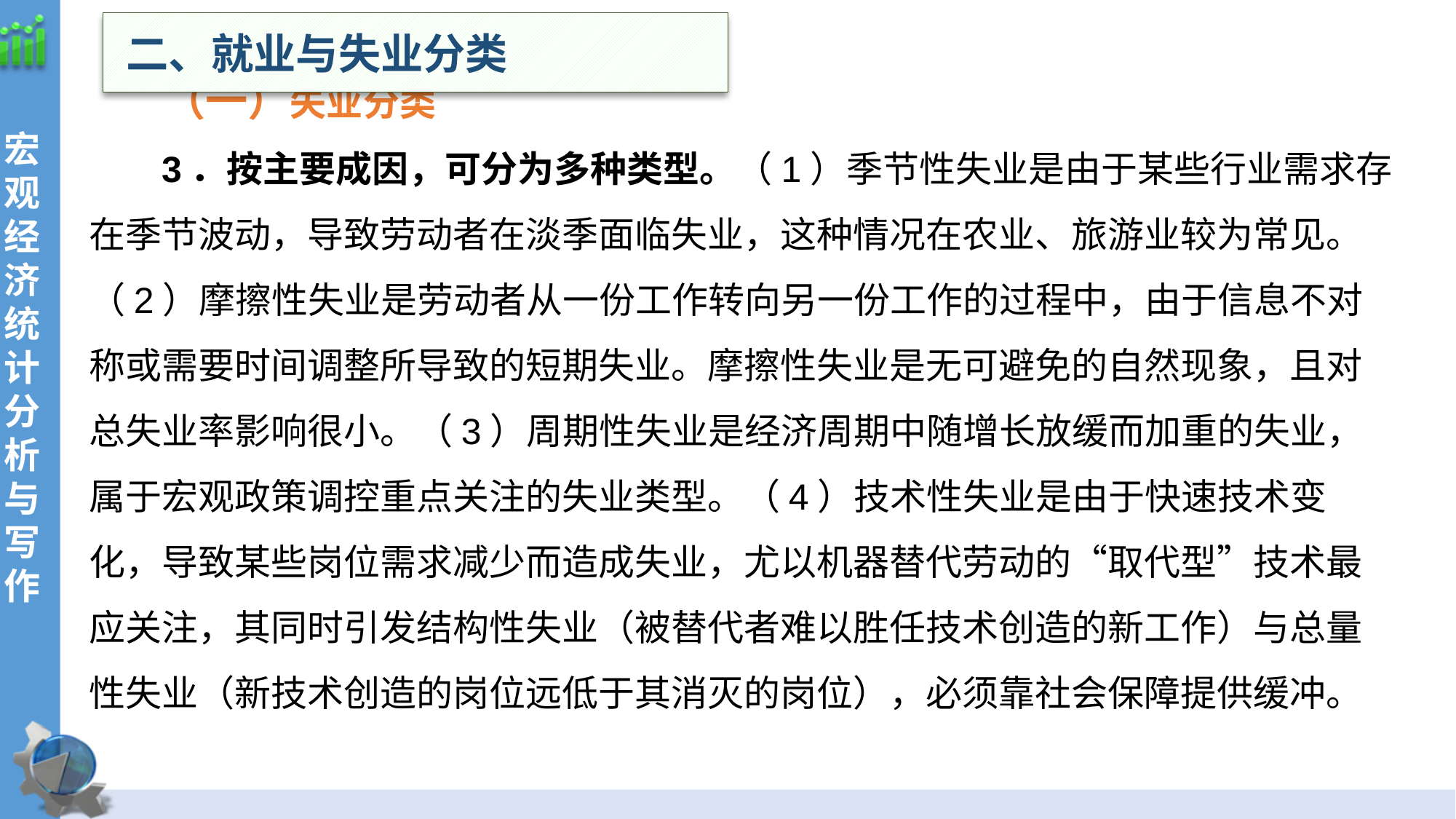

二、就业与失业分类
         （一）失业分类
3．按主要成因，可分为多种类型。（1）季节性失业是由于某些行业需求存在季节波动，导致劳动者在淡季面临失业，这种情况在农业、旅游业较为常见。（2）摩擦性失业是劳动者从一份工作转向另一份工作的过程中，由于信息不对称或需要时间调整所导致的短期失业。摩擦性失业是无可避免的自然现象，且对总失业率影响很小。（3）周期性失业是经济周期中随增长放缓而加重的失业，属于宏观政策调控重点关注的失业类型。（4）技术性失业是由于快速技术变化，导致某些岗位需求减少而造成失业，尤以机器替代劳动的“取代型”技术最应关注，其同时引发结构性失业（被替代者难以胜任技术创造的新工作）与总量性失业（新技术创造的岗位远低于其消灭的岗位），必须靠社会保障提供缓冲。

15